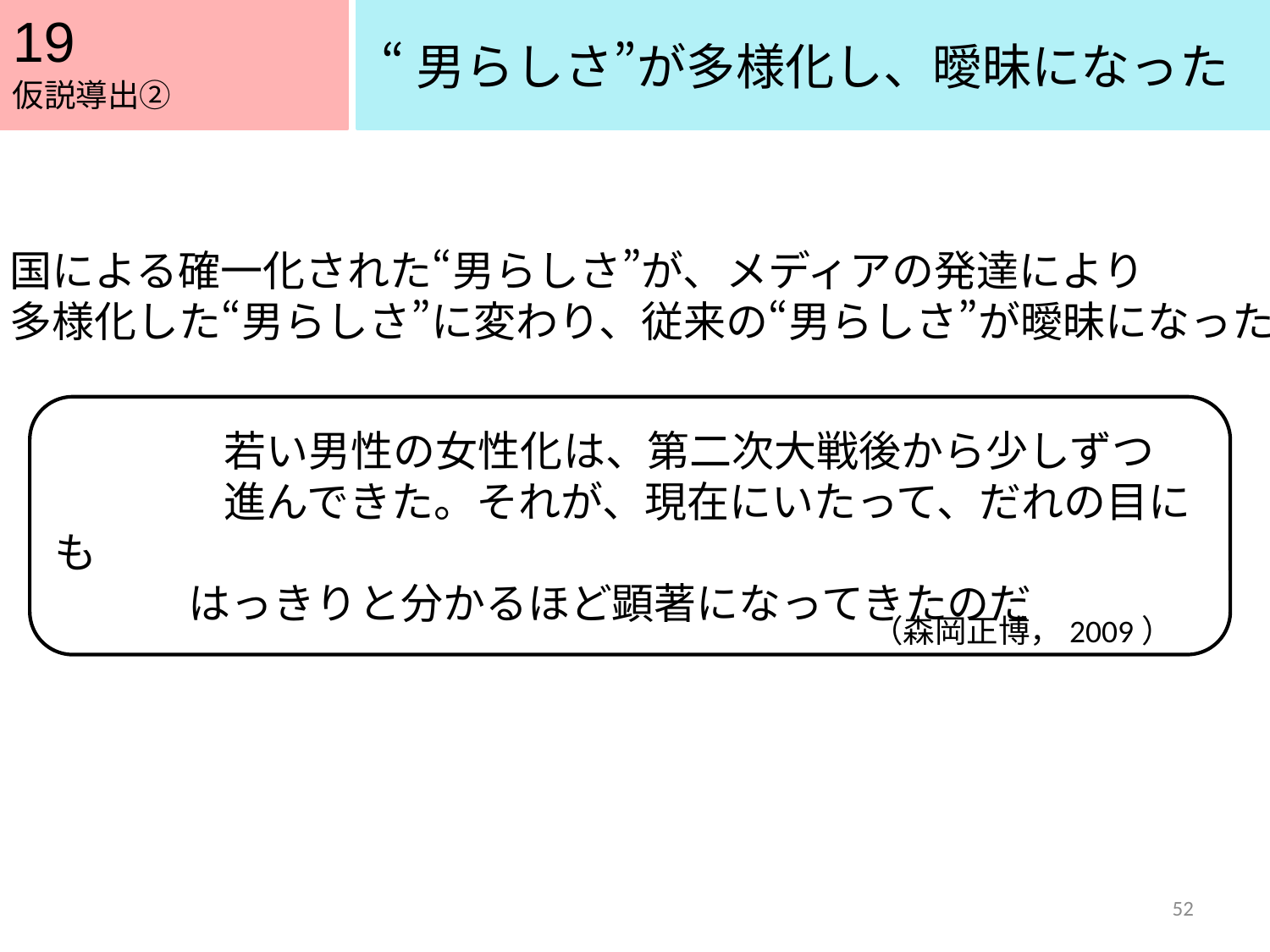

19

“男らしさ”が多様化し、曖昧になった
仮説導出②
国による確一化された“男らしさ”が、メディアの発達により
多様化した“男らしさ”に変わり、従来の“男らしさ”が曖昧になった
　　　　若い男性の女性化は、第二次大戦後から少しずつ
　　　　進んできた。それが、現在にいたって、だれの目にも
             はっきりと分かるほど顕著になってきたのだ
（森岡正博，2009）
52